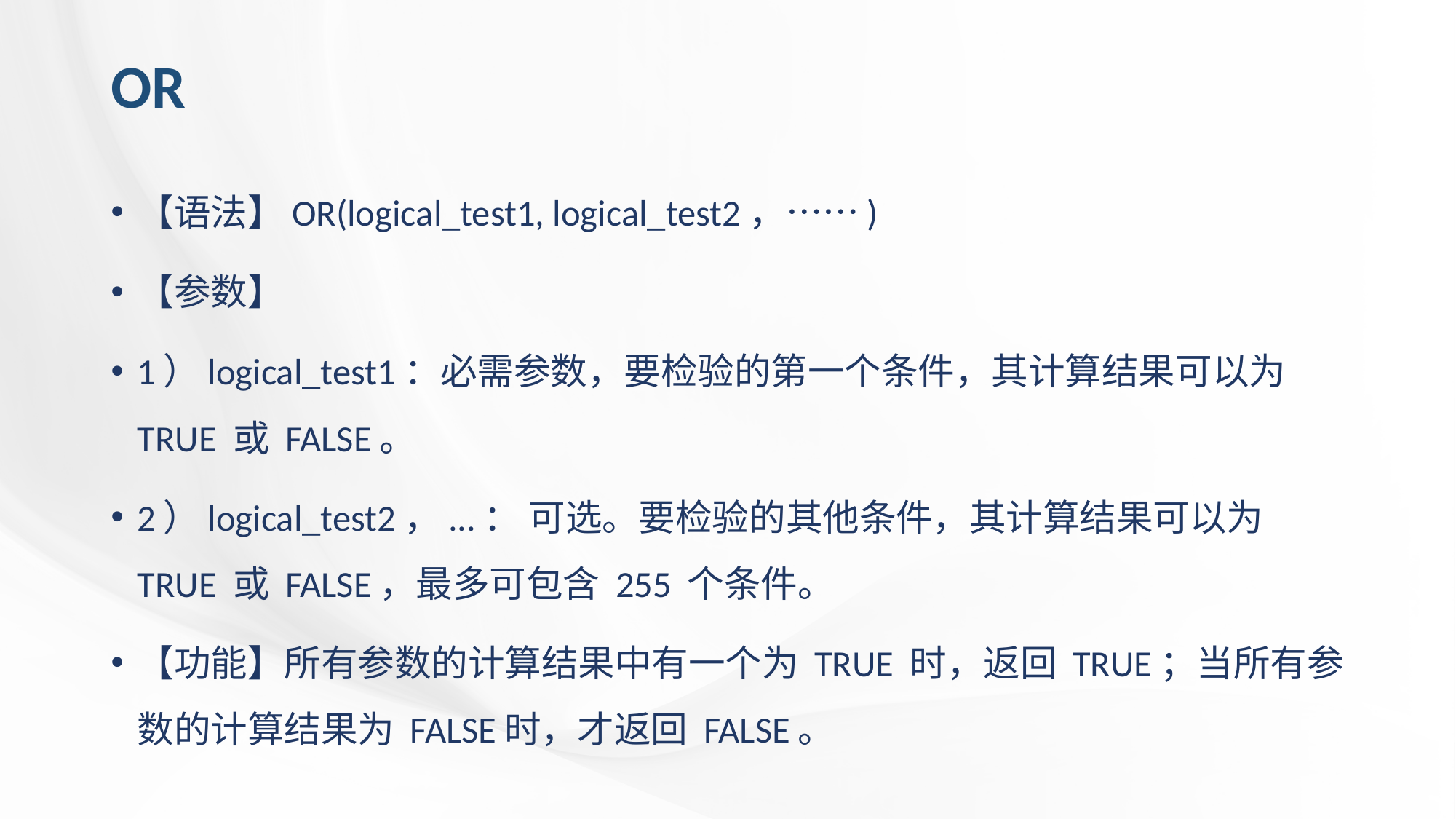

# OR
【语法】OR(logical_test1, logical_test2，……)
【参数】
1）logical_test1：必需参数，要检验的第一个条件，其计算结果可以为 TRUE 或 FALSE。
2）logical_test2，...： 可选。要检验的其他条件，其计算结果可以为 TRUE 或 FALSE，最多可包含 255 个条件。
【功能】所有参数的计算结果中有一个为 TRUE 时，返回 TRUE；当所有参数的计算结果为 FALSE时，才返回 FALSE。